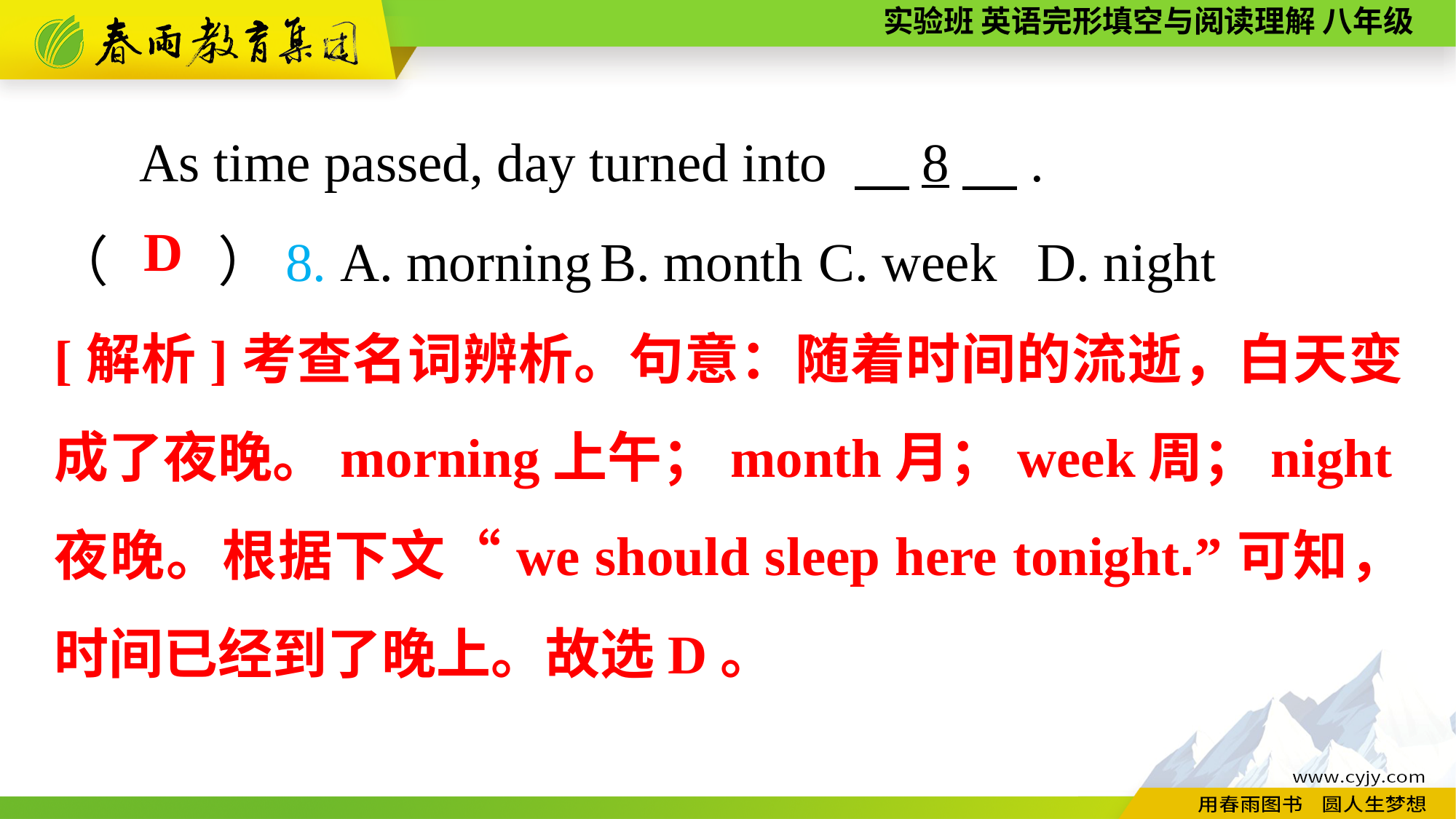

As time passed, day turned into 　8　.
（　　）8. A. morning	B. month	C. week	D. night
D
[解析]考查名词辨析。句意：随着时间的流逝，白天变成了夜晚。morning上午；month月；week周；night夜晚。根据下文“we should sleep here tonight.”可知，时间已经到了晚上。故选D。